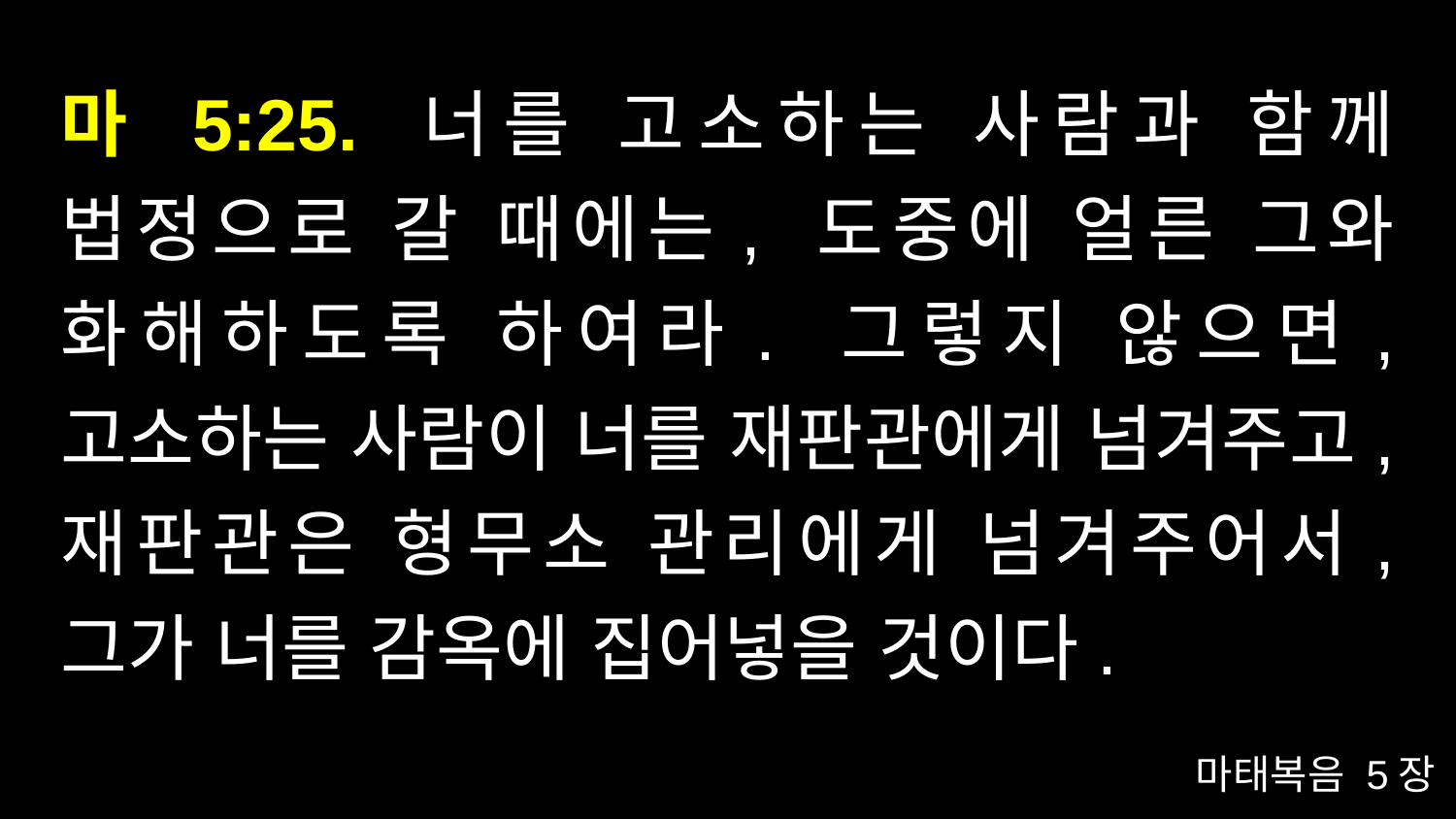

# 마 5:25. 너를 고소하는 사람과 함께 법정으로 갈 때에는, 도중에 얼른 그와 화해하도록 하여라. 그렇지 않으면, 고소하는 사람이 너를 재판관에게 넘겨주고, 재판관은 형무소 관리에게 넘겨주어서, 그가 너를 감옥에 집어넣을 것이다.
마태복음 5장